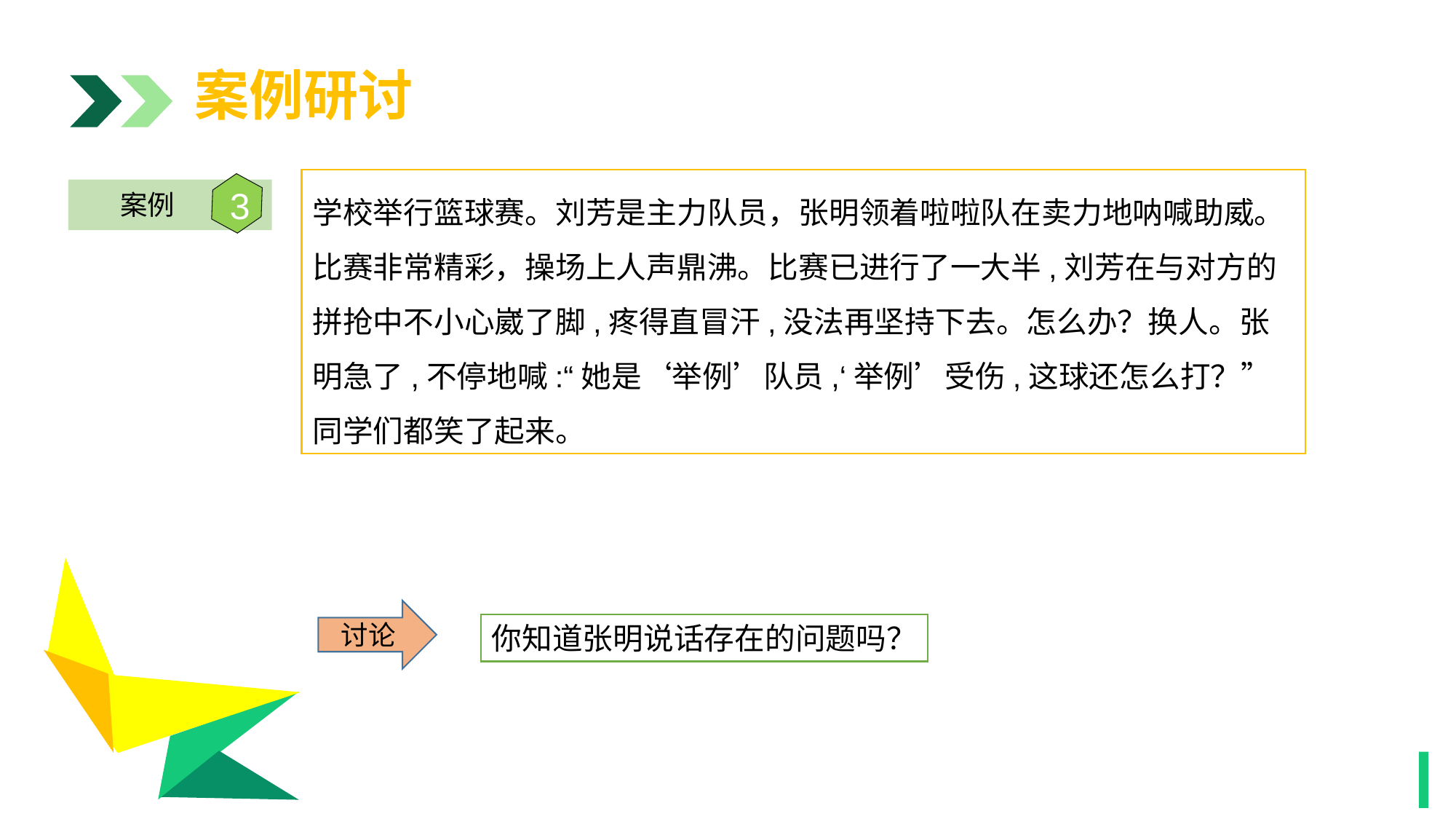

案例研讨

学校举行篮球赛。刘芳是主力队员，张明领着啦啦队在卖力地呐喊助威。比赛非常精彩，操场上人声鼎沸。比赛已进行了一大半,刘芳在与对方的拼抢中不小心崴了脚,疼得直冒汗,没法再坚持下去。怎么办？换人。张明急了,不停地喊:“她是‘举例’队员,‘举例’受伤,这球还怎么打？”同学们都笑了起来。
3

案例
1

讨论
你知道张明说话存在的问题吗？
1
5